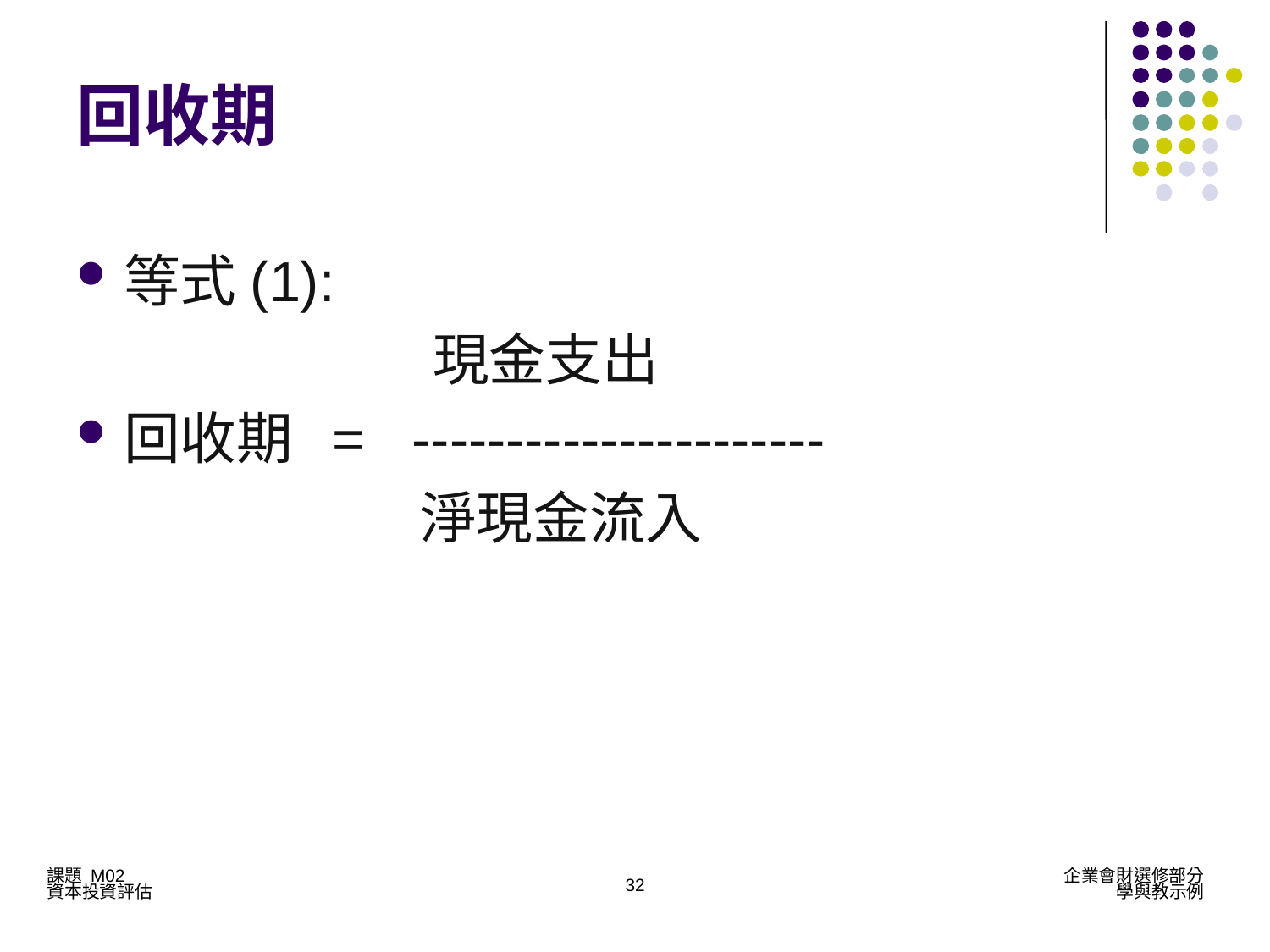

# 回收期
等式(1):
                           現金支出
回收期  =   ----------------------
                          淨現金流入
32